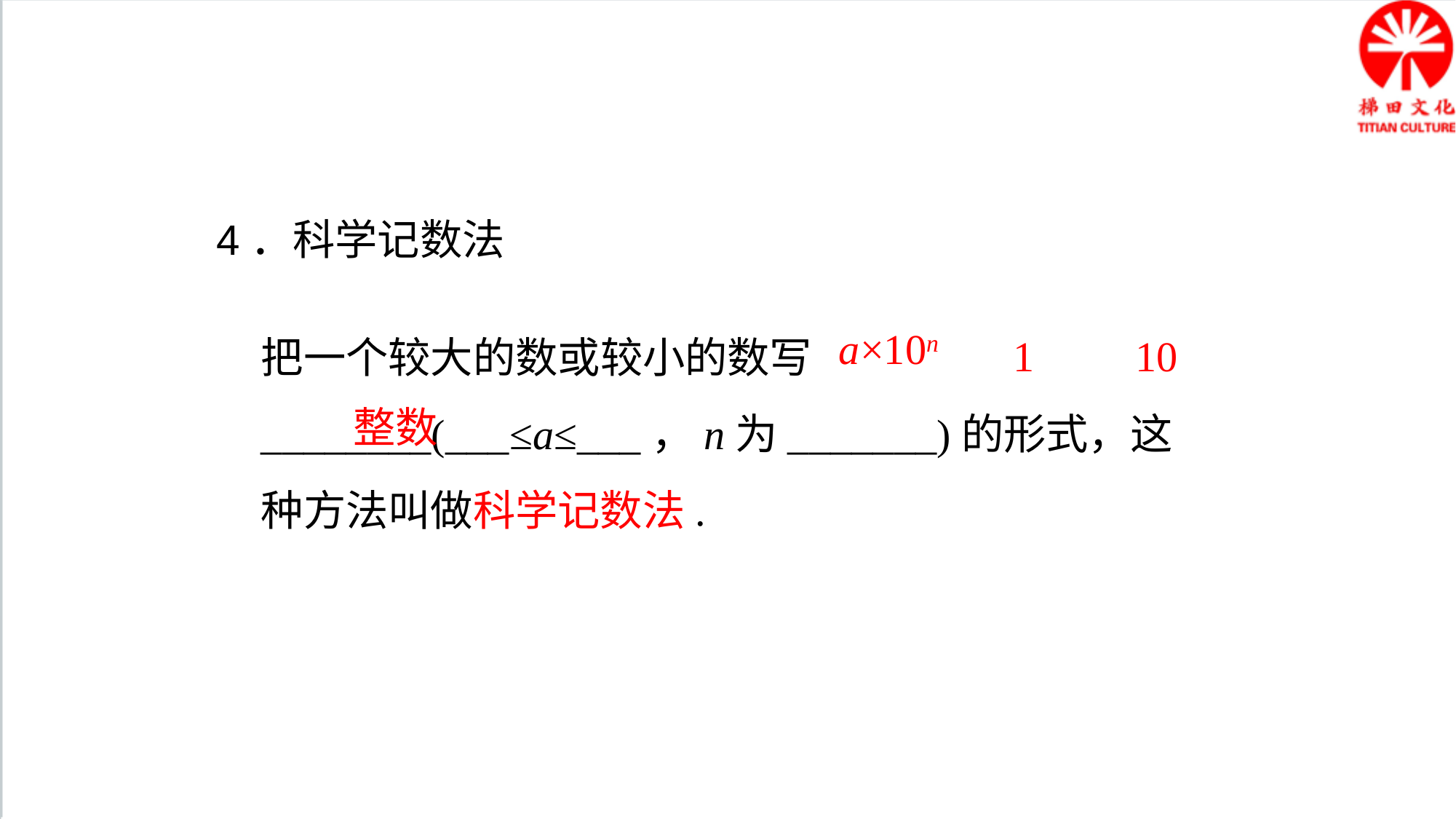

4．科学记数法
把一个较大的数或较小的数写________(___≤a≤___，n为_______)的形式，这种方法叫做科学记数法.
a×10n
1
10
整数